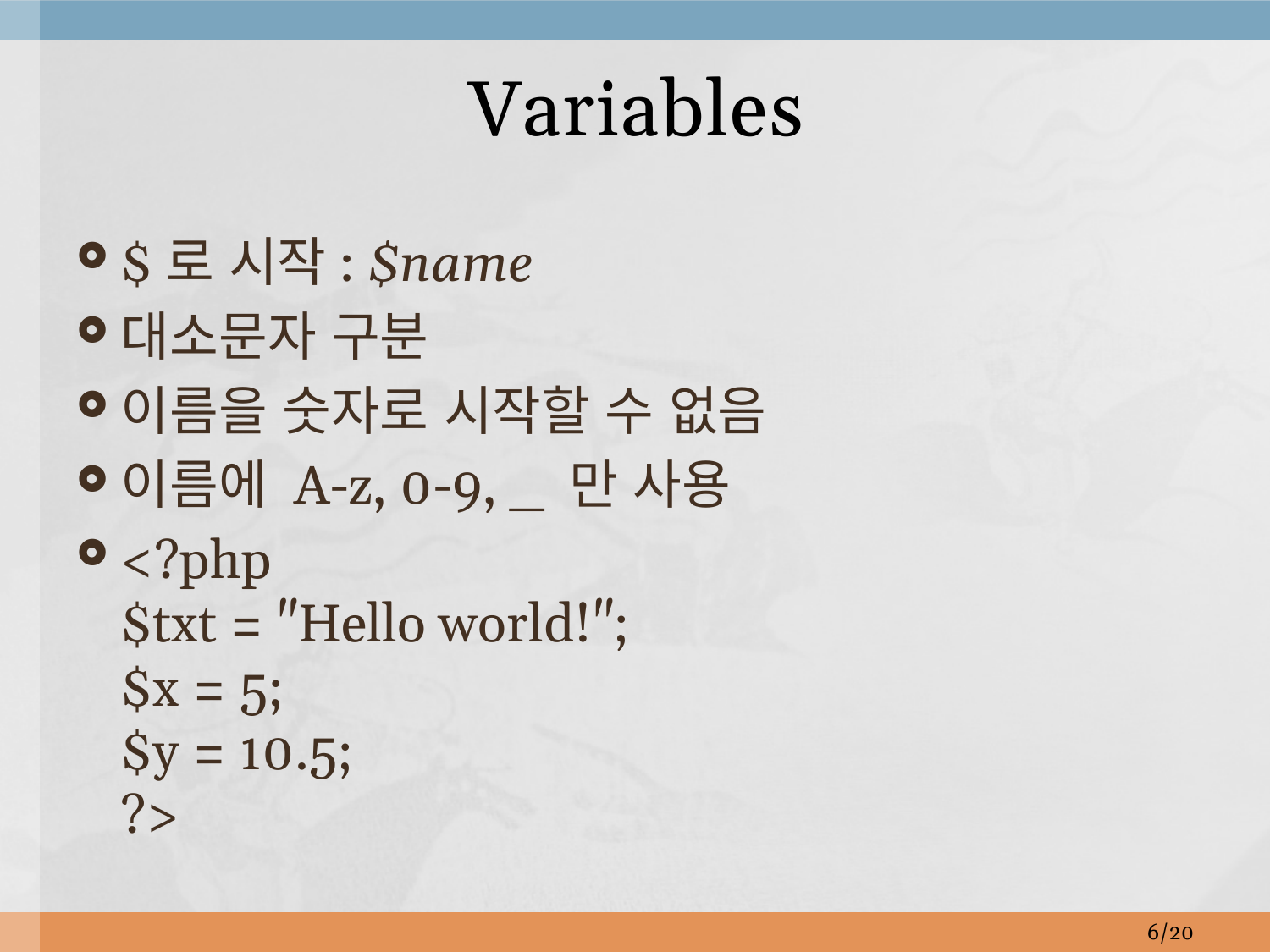

# Variables
$로 시작: $name
대소문자 구분
이름을 숫자로 시작할 수 없음
이름에 A-z, 0-9, _ 만 사용
<?php
$txt = "Hello world!";
$x = 5;
$y = 10.5;
?>
6/20